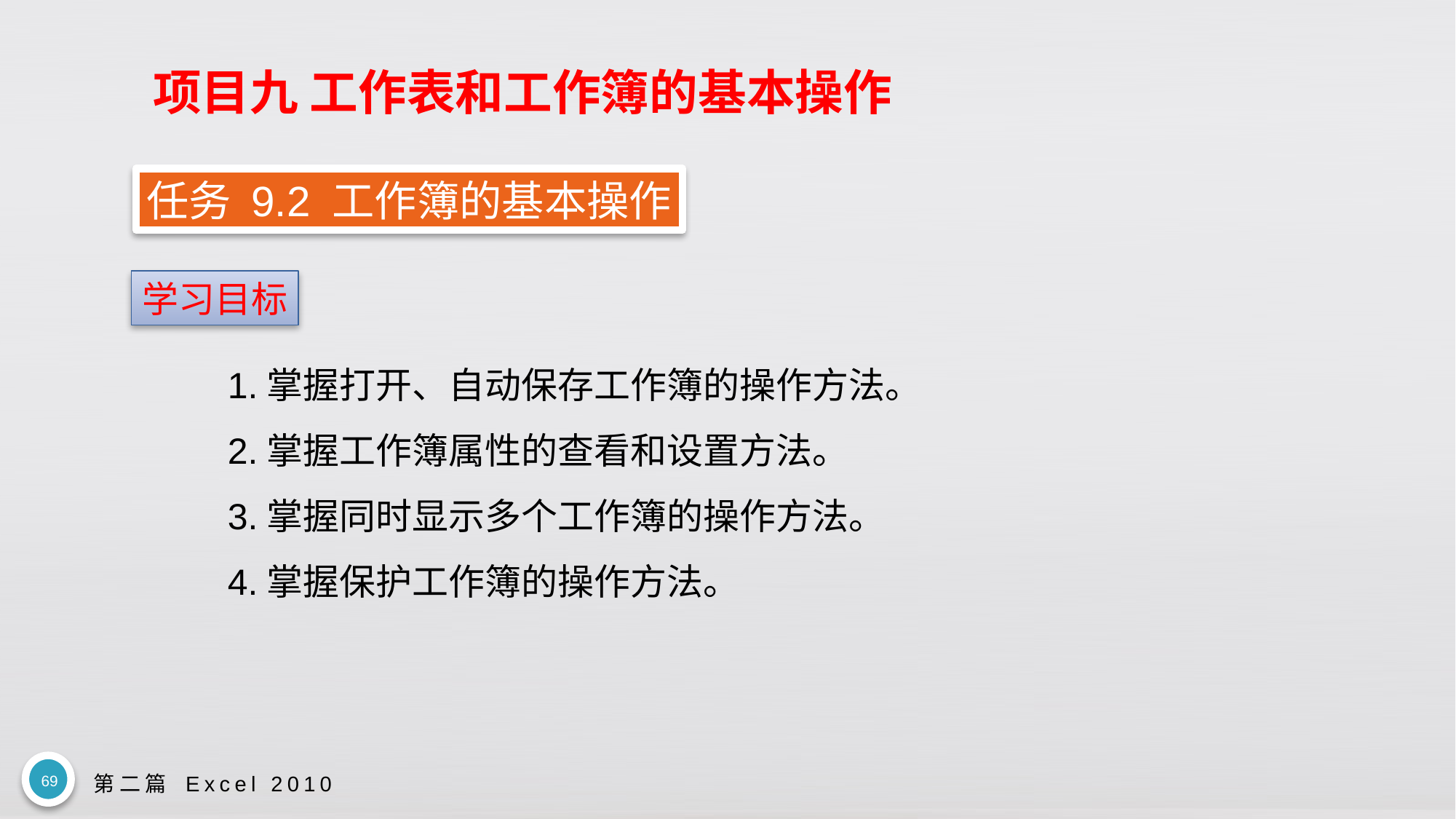

# 项目九 工作表和工作簿的基本操作
任务 9.2 工作簿的基本操作
学习目标
1.掌握打开、自动保存工作簿的操作方法。
2.掌握工作簿属性的查看和设置方法。
3.掌握同时显示多个工作簿的操作方法。
4.掌握保护工作簿的操作方法。
69